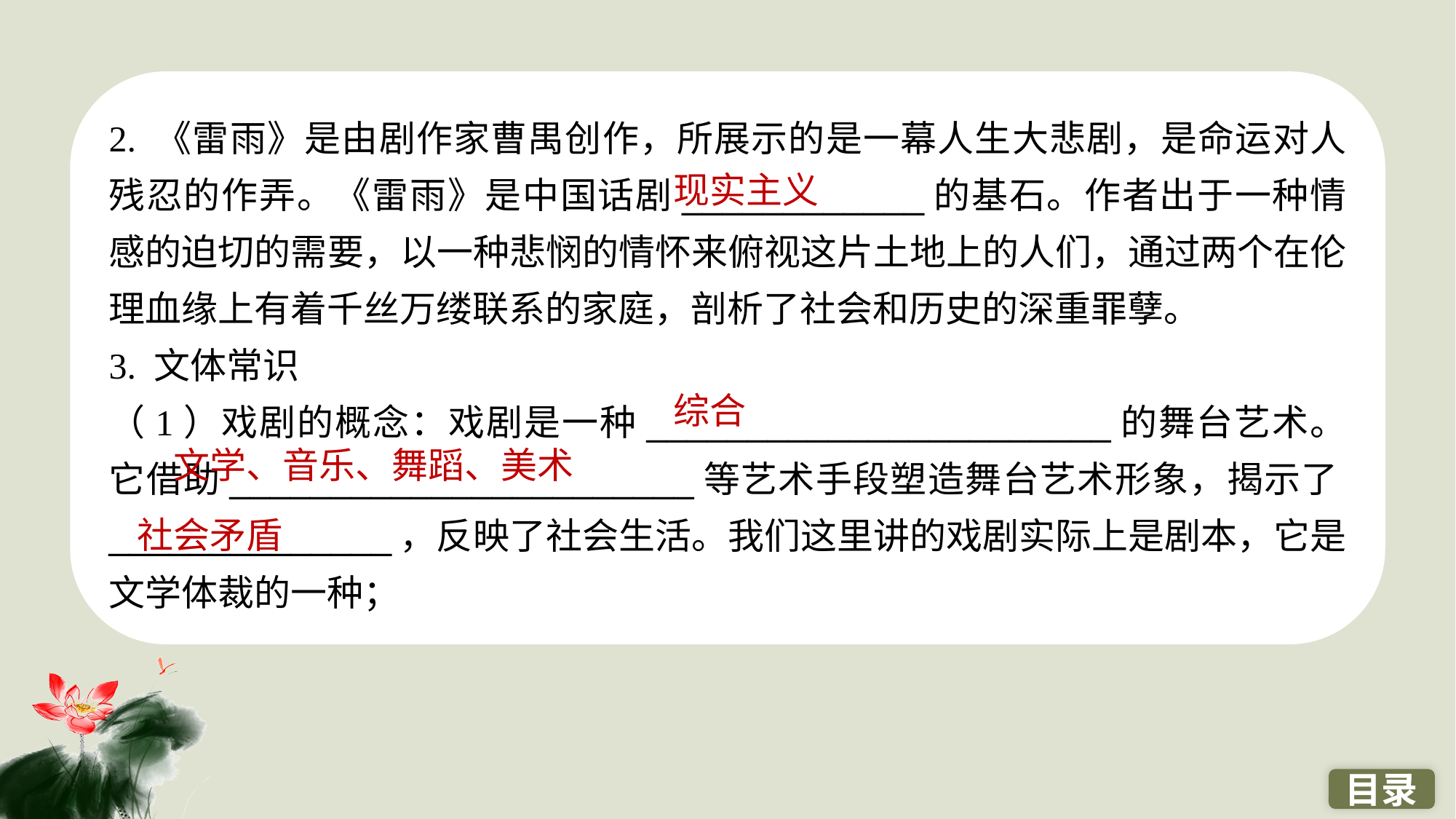

2. 《雷雨》是由剧作家曹禺创作，所展示的是一幕人生大悲剧，是命运对人残忍的作弄。《雷雨》是中国话剧____________的基石。作者出于一种情感的迫切的需要，以一种悲悯的情怀来俯视这片土地上的人们，通过两个在伦理血缘上有着千丝万缕联系的家庭，剖析了社会和历史的深重罪孽。
3. 文体常识
（1）戏剧的概念：戏剧是一种_______________________的舞台艺术。它借助_______________________等艺术手段塑造舞台艺术形象，揭示了______________，反映了社会生活。我们这里讲的戏剧实际上是剧本，它是文学体裁的一种；
现实主义
综合
　文学、音乐、舞蹈、美术
社会矛盾